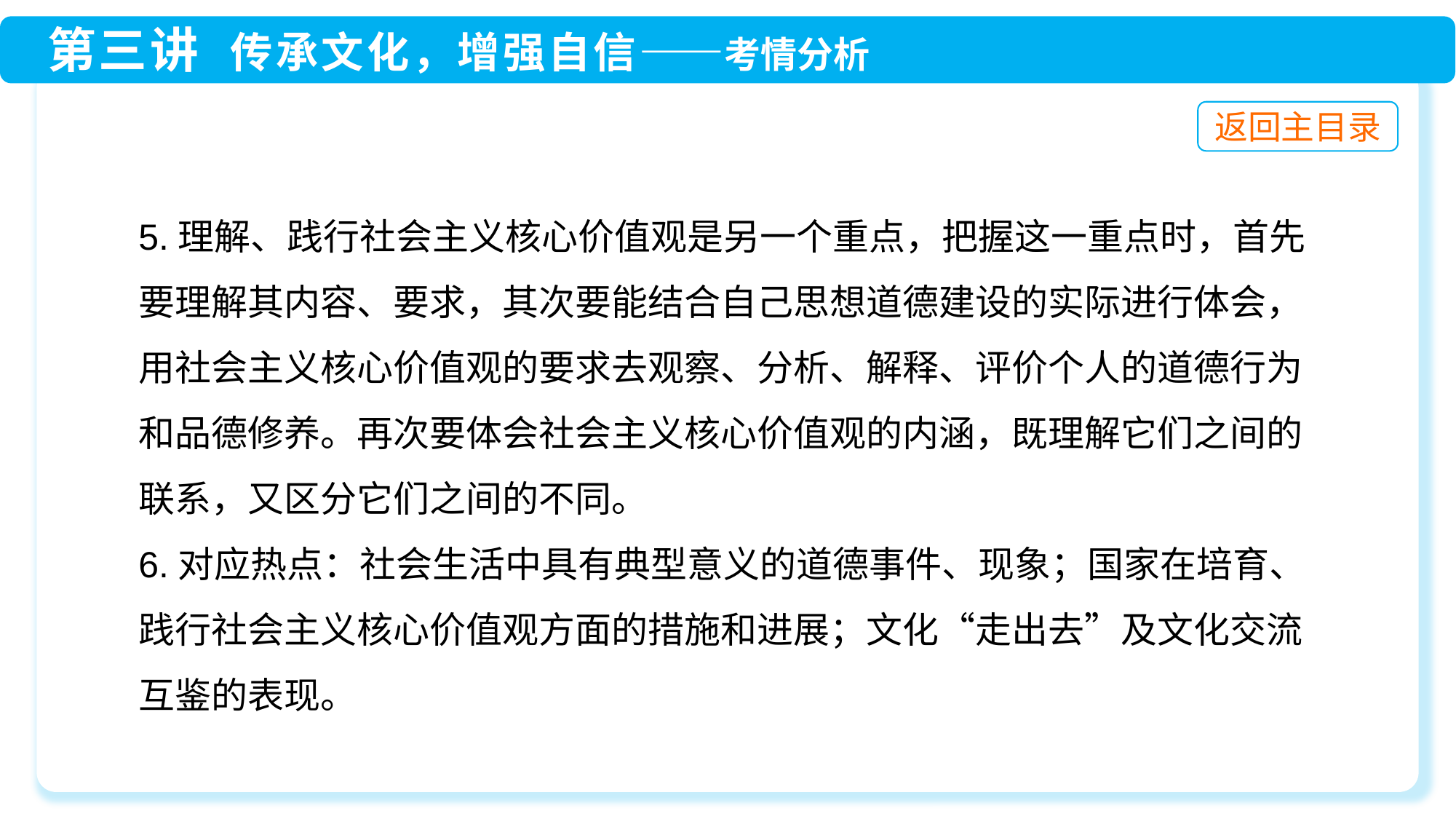

5.理解、践行社会主义核心价值观是另一个重点，把握这一重点时，首先要理解其内容、要求，其次要能结合自己思想道德建设的实际进行体会，用社会主义核心价值观的要求去观察、分析、解释、评价个人的道德行为和品德修养。再次要体会社会主义核心价值观的内涵，既理解它们之间的联系，又区分它们之间的不同。
6.对应热点：社会生活中具有典型意义的道德事件、现象；国家在培育、践行社会主义核心价值观方面的措施和进展；文化“走出去”及文化交流互鉴的表现。